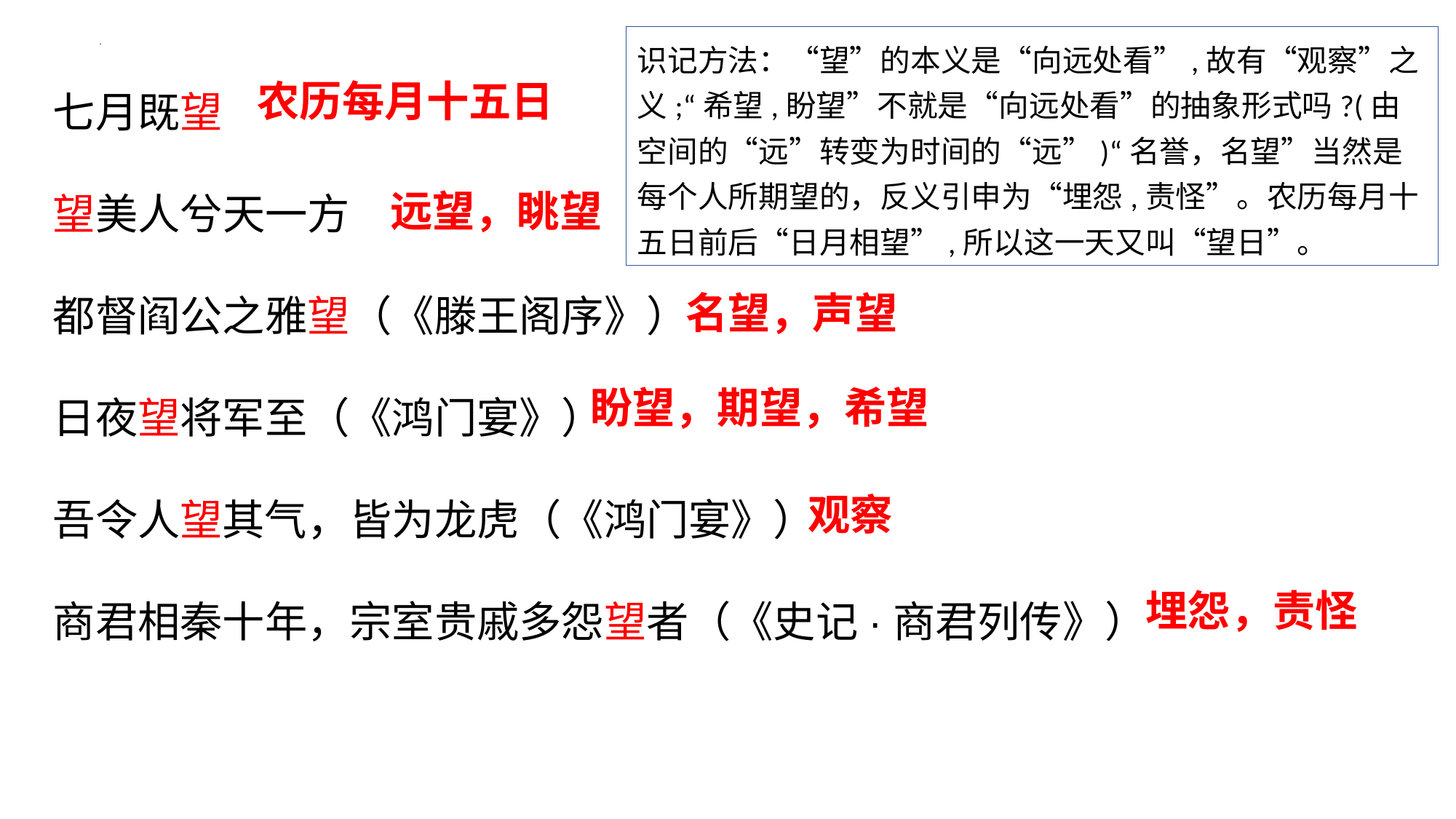

识记方法：“望”的本义是“向远处看”,故有“观察”之义;“希望,盼望”不就是“向远处看”的抽象形式吗?(由空间的“远”转变为时间的“远”)“名誉，名望”当然是每个人所期望的，反义引申为“埋怨,责怪”。农历每月十五日前后“日月相望”,所以这一天又叫“望日”。
七月既望
望美人兮天一方
都督阎公之雅望（《滕王阁序》）
日夜望将军至（《鸿门宴》）
吾令人望其气，皆为龙虎（《鸿门宴》）
商君相秦十年，宗室贵戚多怨望者（《史记·商君列传》）
农历每月十五日
远望，眺望
名望，声望
盼望，期望，希望
观察
埋怨，责怪